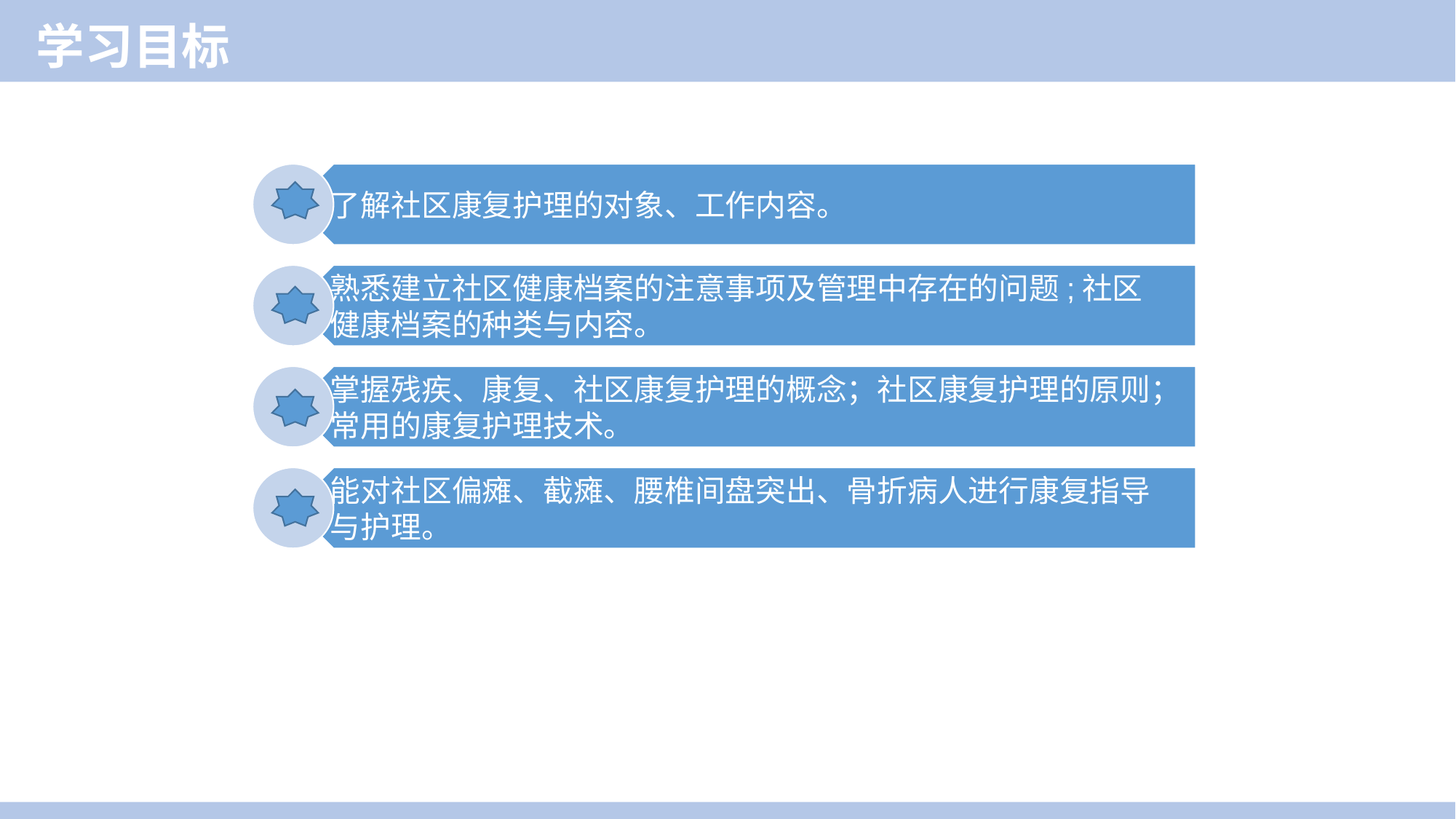

学习目标
了解社区康复护理的对象、工作内容。
熟悉建立社区健康档案的注意事项及管理中存在的问题;社区健康档案的种类与内容。
掌握残疾、康复、社区康复护理的概念；社区康复护理的原则；常用的康复护理技术。
能对社区偏瘫、截瘫、腰椎间盘突出、骨折病人进行康复指导与护理。